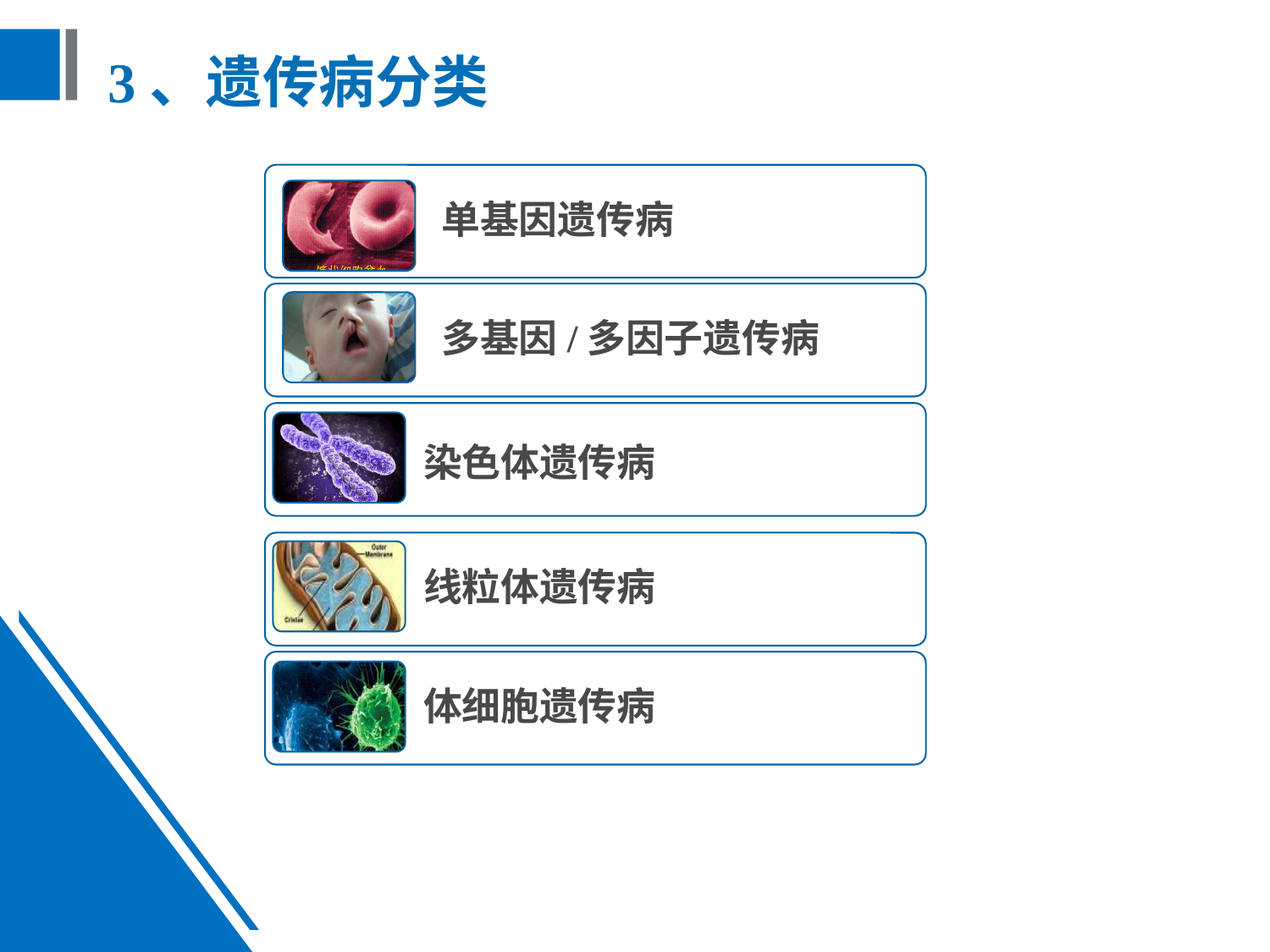

# 3、遗传病分类
 多基因/多因子遗传病
 单基因遗传病

染色体遗传病

体细胞遗传病
线粒体遗传病